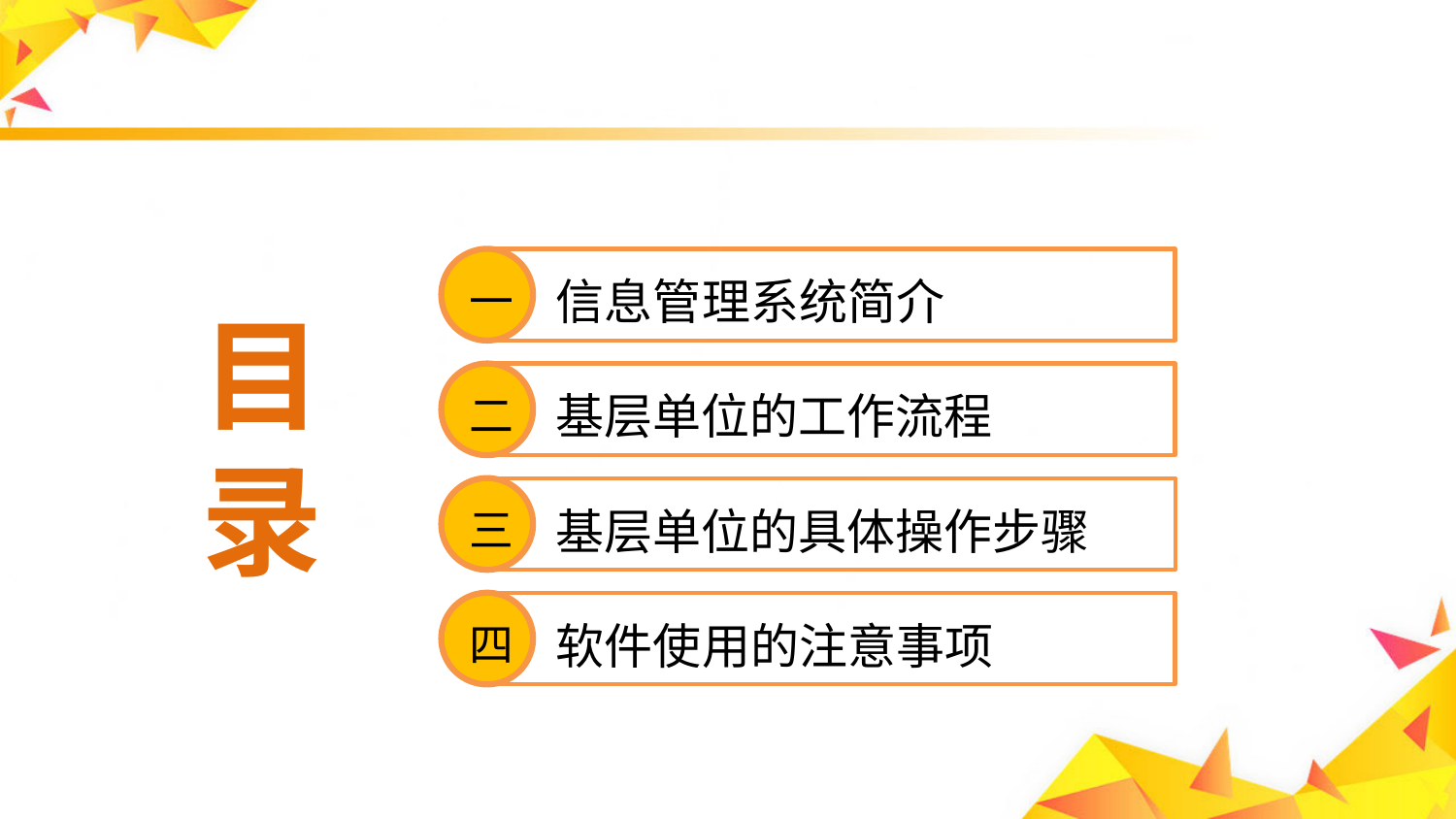

一
　信息管理系统简介
二
　基层单位的工作流程
三
　基层单位的具体操作步骤
四
　软件使用的注意事项
目
录